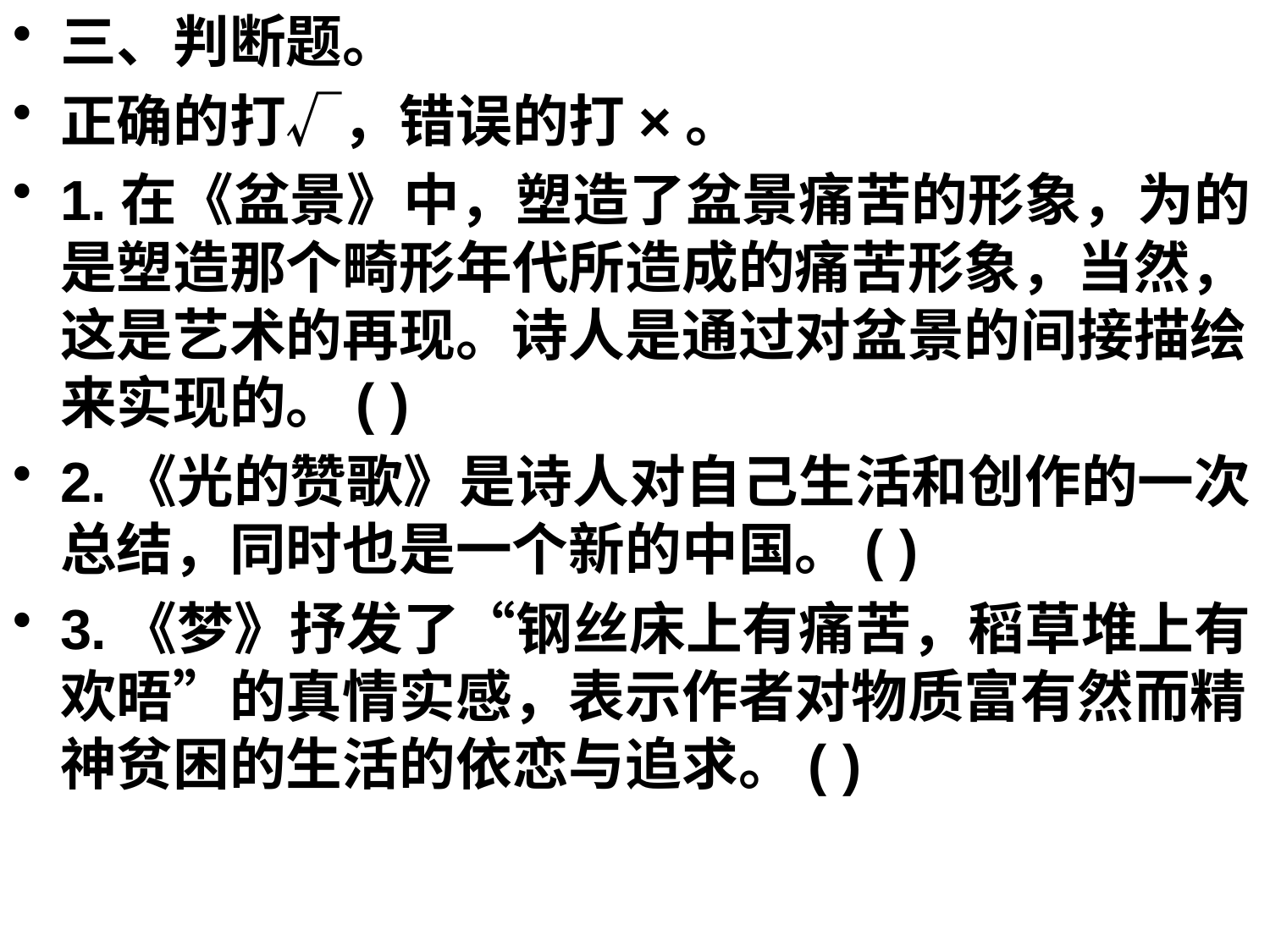

三、判断题。
正确的打√，错误的打×。
1.在《盆景》中，塑造了盆景痛苦的形象，为的是塑造那个畸形年代所造成的痛苦形象，当然，这是艺术的再现。诗人是通过对盆景的间接描绘来实现的。( )
2.《光的赞歌》是诗人对自己生活和创作的一次总结，同时也是一个新的中国。( )
3.《梦》抒发了“钢丝床上有痛苦，稻草堆上有欢晤”的真情实感，表示作者对物质富有然而精神贫困的生活的依恋与追求。( )